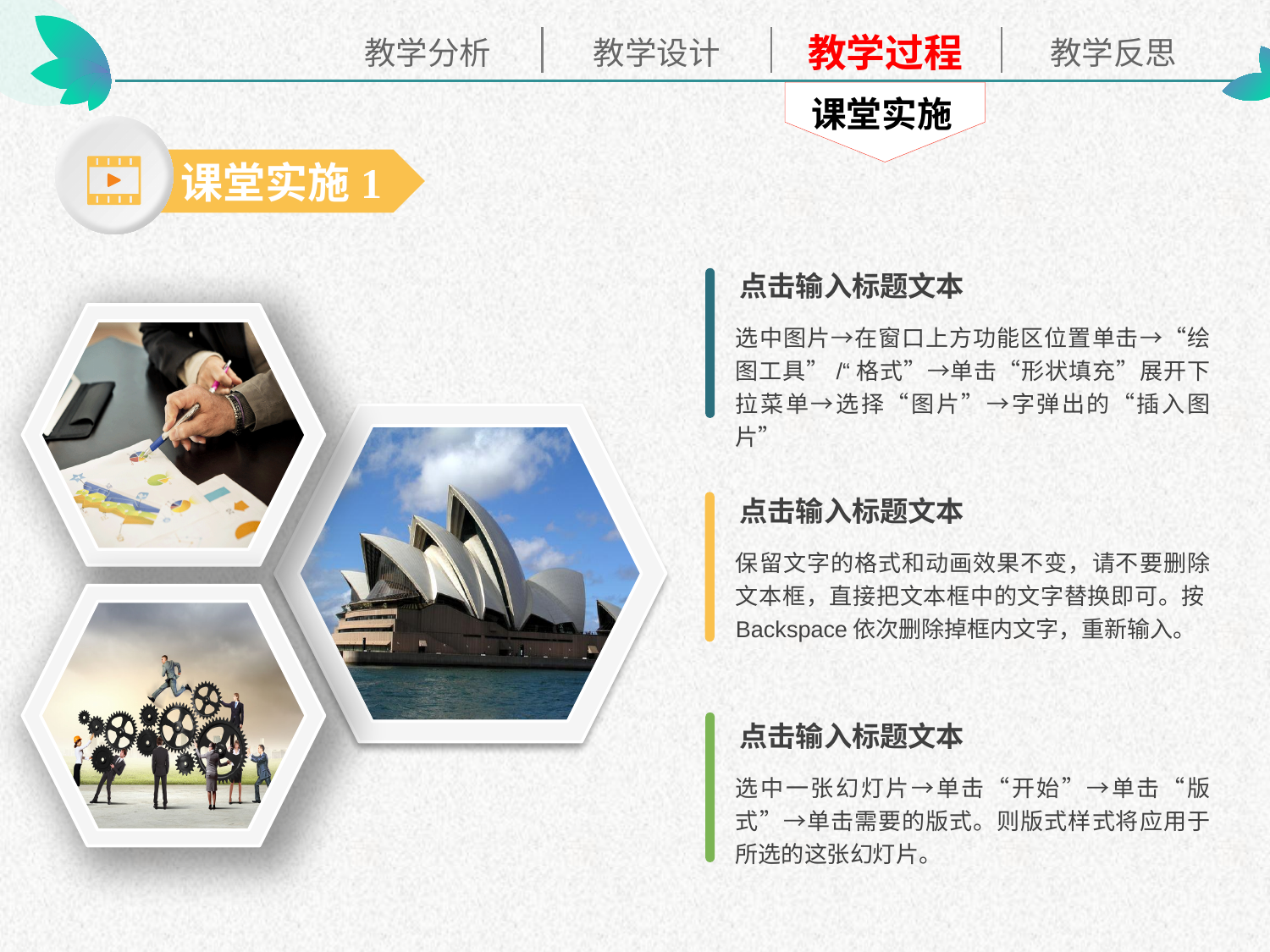

课堂实施

课堂实施1
点击输入标题文本
选中图片→在窗口上方功能区位置单击→“绘图工具”/“格式”→单击“形状填充”展开下拉菜单→选择“图片”→字弹出的“插入图片”

点击输入标题文本
保留文字的格式和动画效果不变，请不要删除文本框，直接把文本框中的文字替换即可。按Backspace依次删除掉框内文字，重新输入。

点击输入标题文本
选中一张幻灯片→单击“开始”→单击“版式”→单击需要的版式。则版式样式将应用于所选的这张幻灯片。